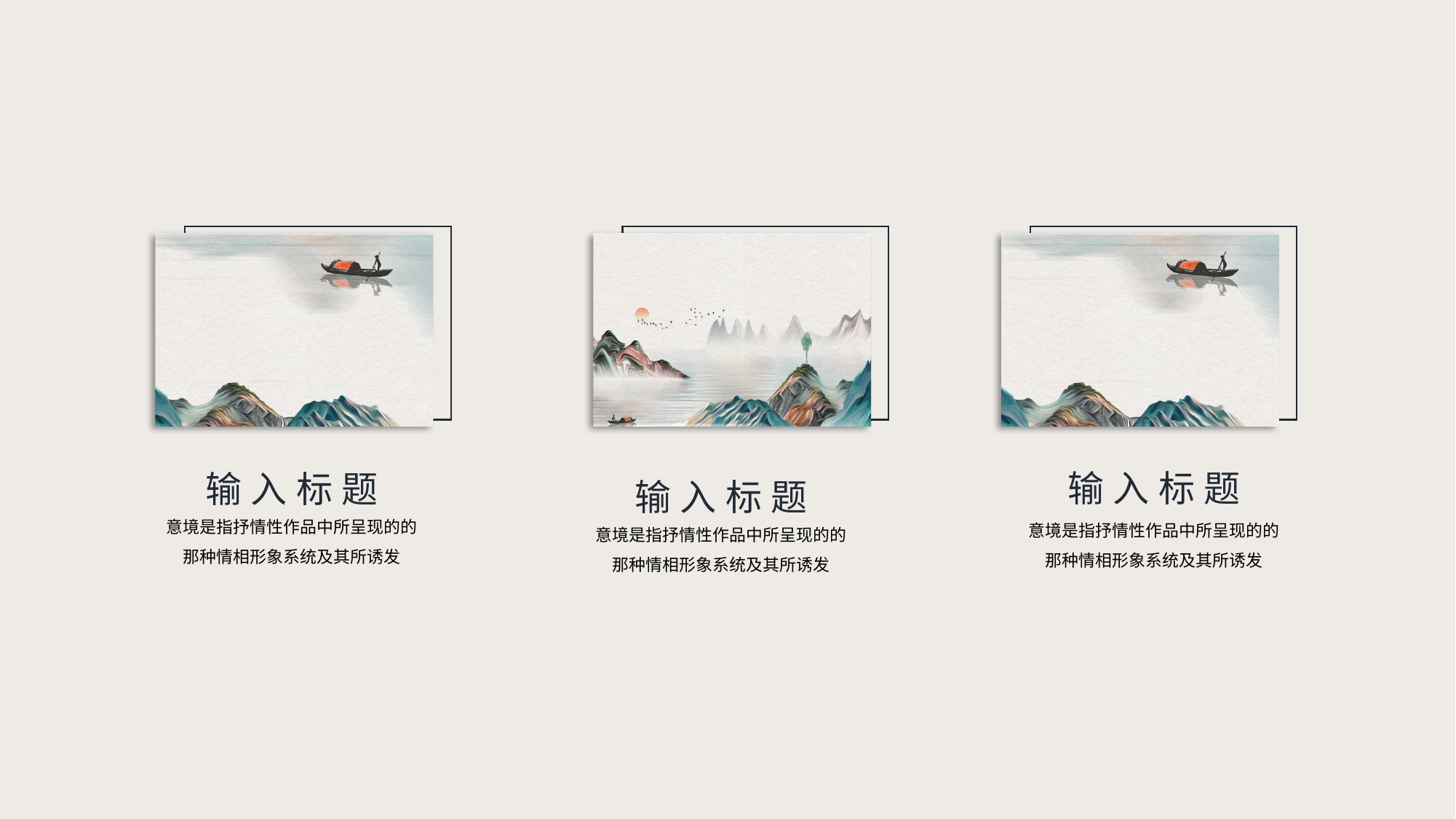

输入标题
输入标题
输入标题
意境是指抒情性作品中所呈现的的那种情相形象系统及其所诱发
意境是指抒情性作品中所呈现的的那种情相形象系统及其所诱发
意境是指抒情性作品中所呈现的的那种情相形象系统及其所诱发